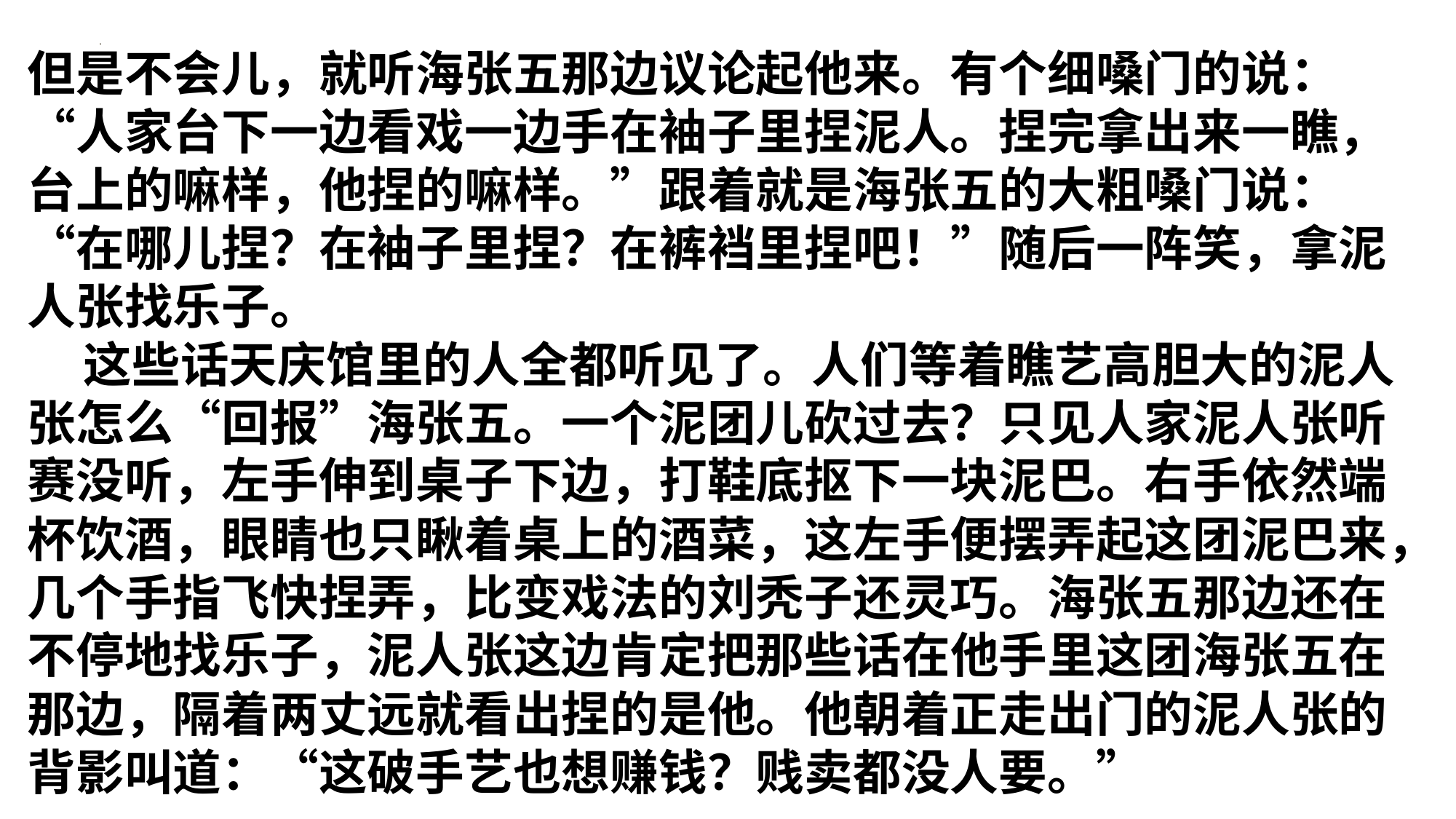

但是不会儿，就听海张五那边议论起他来。有个细嗓门的说：“人家台下一边看戏一边手在袖子里捏泥人。捏完拿出来一瞧，台上的嘛样，他捏的嘛样。”跟着就是海张五的大粗嗓门说：“在哪儿捏？在袖子里捏？在裤裆里捏吧！”随后一阵笑，拿泥人张找乐子。
    这些话天庆馆里的人全都听见了。人们等着瞧艺高胆大的泥人张怎么“回报”海张五。一个泥团儿砍过去？只见人家泥人张听赛没听，左手伸到桌子下边，打鞋底抠下一块泥巴。右手依然端杯饮酒，眼睛也只瞅着桌上的酒菜，这左手便摆弄起这团泥巴来，几个手指飞快捏弄，比变戏法的刘秃子还灵巧。海张五那边还在不停地找乐子，泥人张这边肯定把那些话在他手里这团海张五在那边，隔着两丈远就看出捏的是他。他朝着正走出门的泥人张的背影叫道：“这破手艺也想赚钱？贱卖都没人要。”